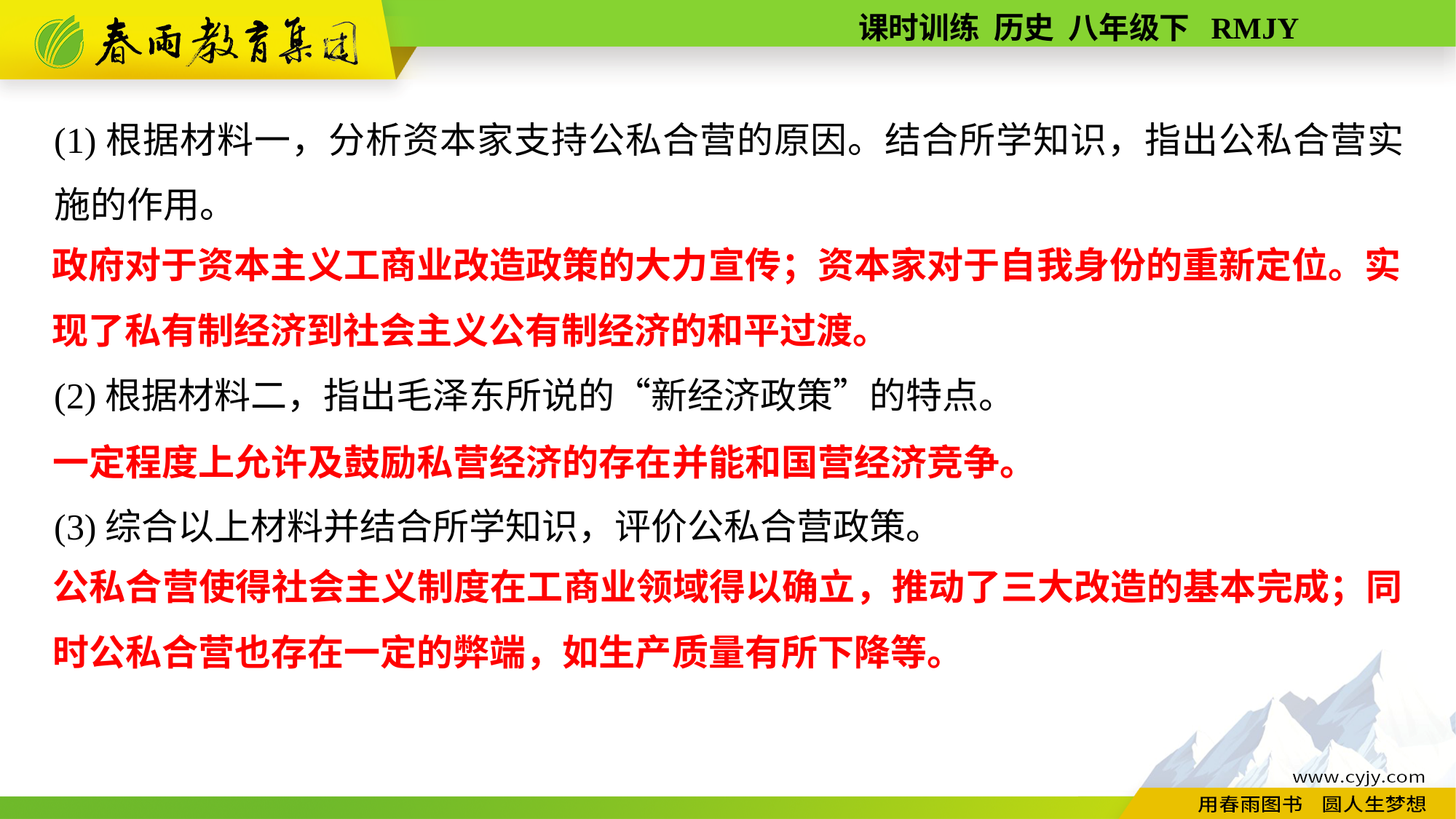

(1)根据材料一，分析资本家支持公私合营的原因。结合所学知识，指出公私合营实施的作用。
政府对于资本主义工商业改造政策的大力宣传；资本家对于自我身份的重新定位。实现了私有制经济到社会主义公有制经济的和平过渡。
(2)根据材料二，指出毛泽东所说的“新经济政策”的特点。

(3)综合以上材料并结合所学知识，评价公私合营政策。
一定程度上允许及鼓励私营经济的存在并能和国营经济竞争。
公私合营使得社会主义制度在工商业领域得以确立，推动了三大改造的基本完成；同时公私合营也存在一定的弊端，如生产质量有所下降等。